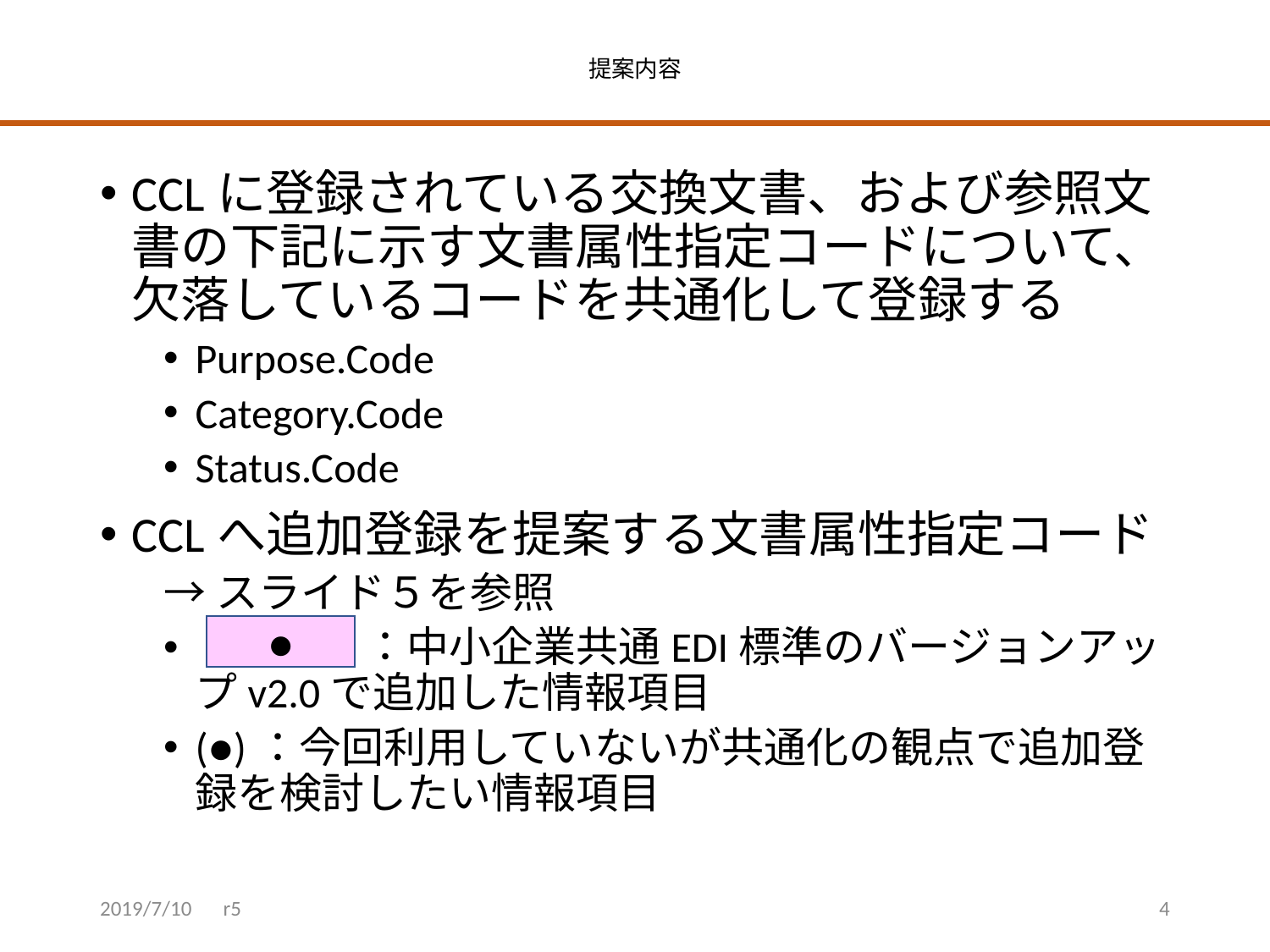

# 提案内容
CCLに登録されている交換文書、および参照文書の下記に示す文書属性指定コードについて、欠落しているコードを共通化して登録する
Purpose.Code
Category.Code
Status.Code
CCLへ追加登録を提案する文書属性指定コード
→スライド５を参照
　　　　：中小企業共通EDI標準のバージョンアップv2.0で追加した情報項目
(●)：今回利用していないが共通化の観点で追加登録を検討したい情報項目
●
2019/7/10　r5
4